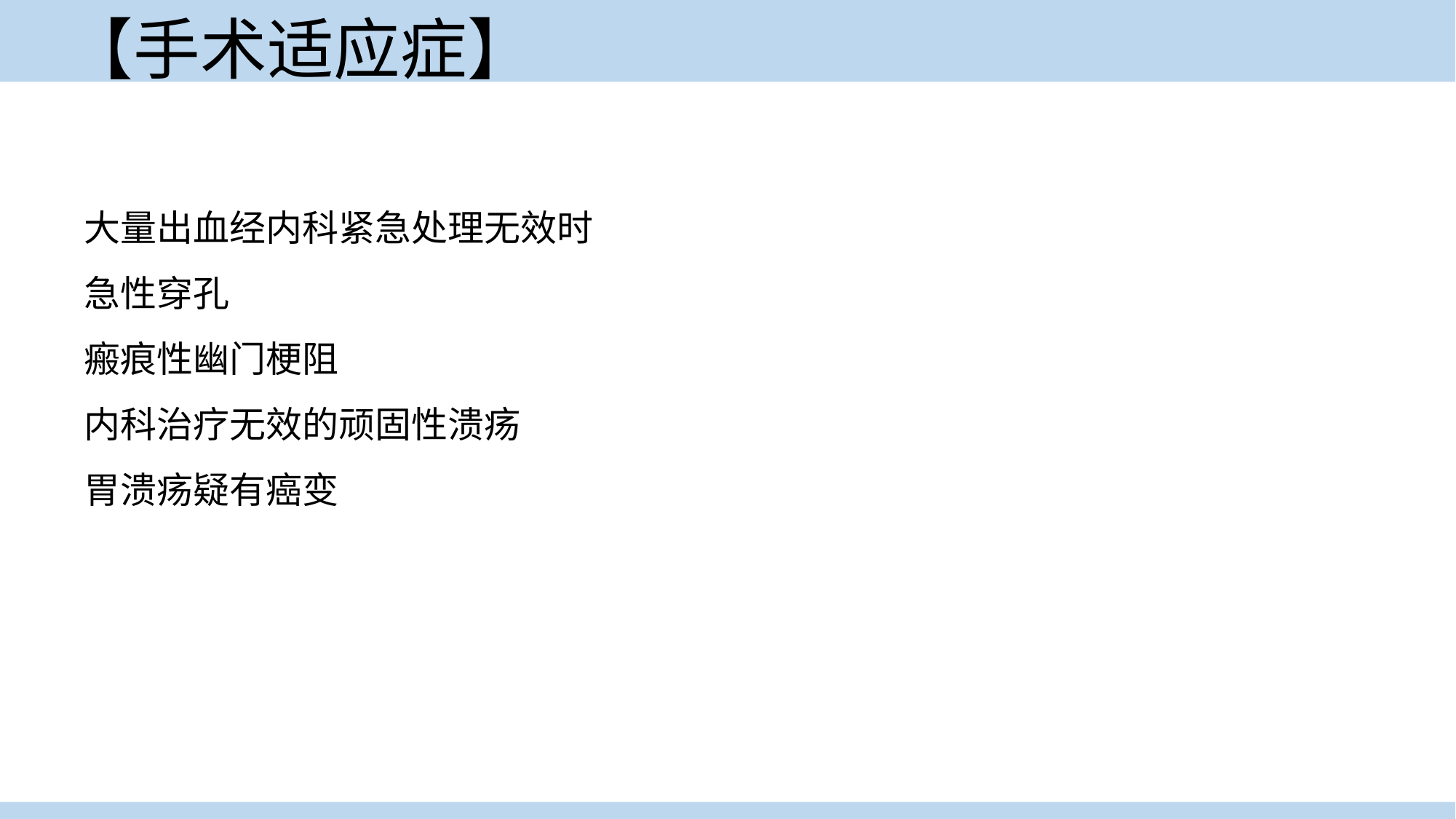

# 【手术适应症】
大量出血经内科紧急处理无效时
急性穿孔
瘢痕性幽门梗阻
内科治疗无效的顽固性溃疡
胃溃疡疑有癌变